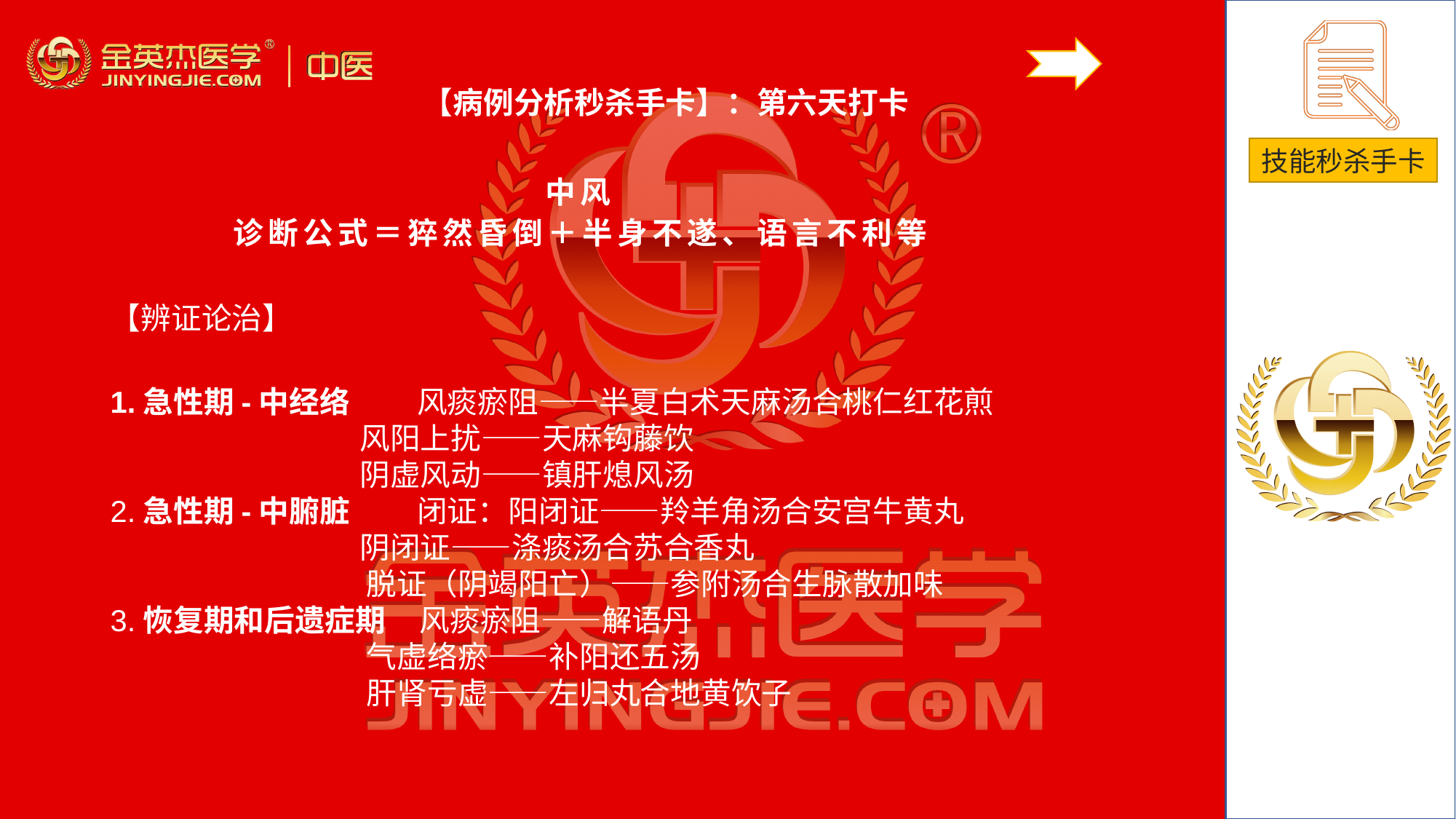

【病例分析秒杀手卡】：第六天打卡
中风
诊断公式＝猝然昏倒＋半身不遂、语言不利等
# 【辨证论治】
1.急性期-中经络          风痰瘀阻——半夏白术天麻汤合桃仁红花煎
                                    风阳上扰——天麻钩藤饮
                                    阴虚风动——镇肝熄风汤2.急性期-中腑脏          闭证：阳闭证——羚羊角汤合安宫牛黄丸
                                    阴闭证——涤痰汤合苏合香丸
                                     脱证（阴竭阳亡）——参附汤合生脉散加味3.恢复期和后遗症期     风痰瘀阻——解语丹
                                     气虚络瘀——补阳还五汤
                                     肝肾亏虚——左归丸合地黄饮子